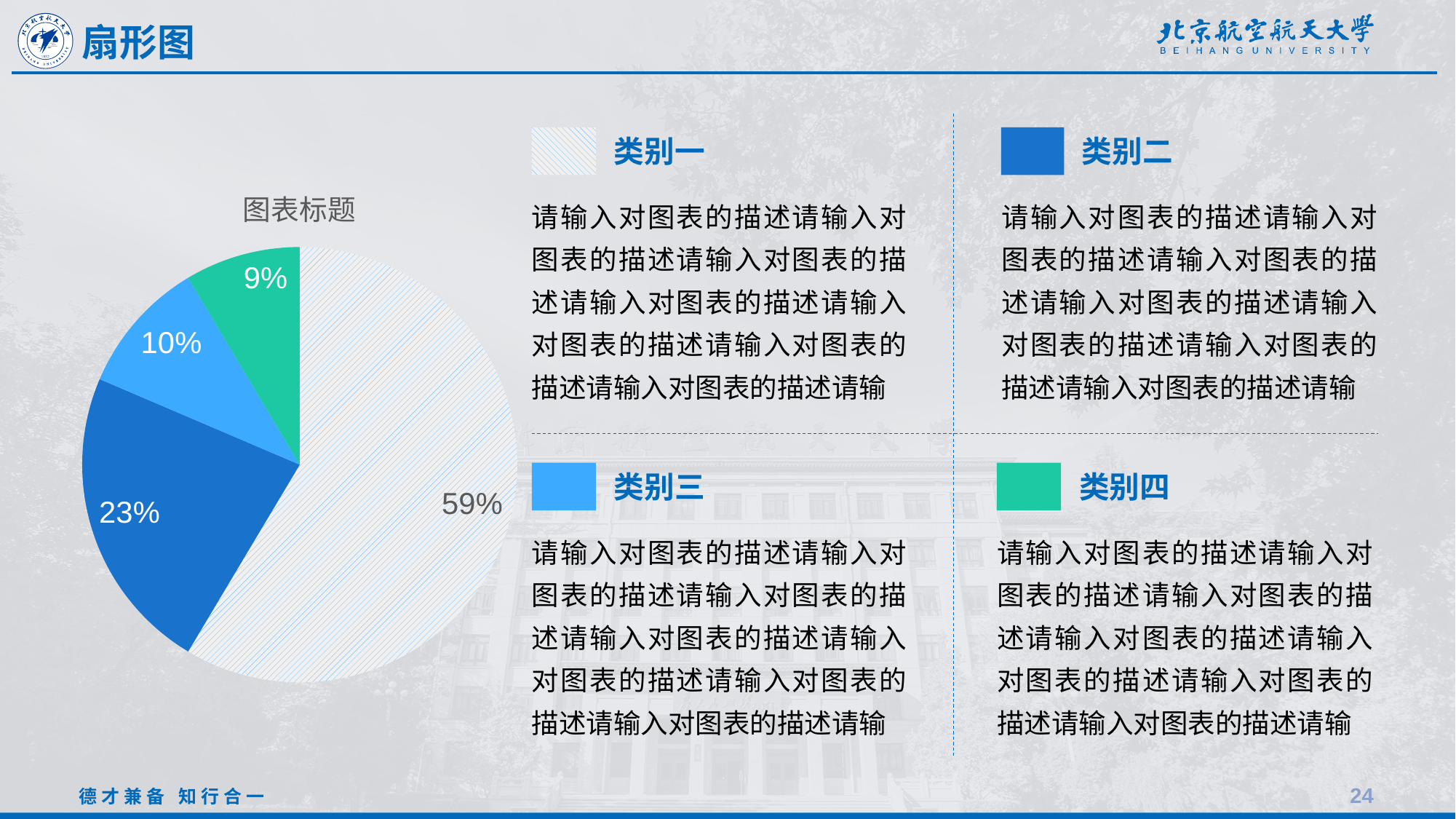

扇形图
类别一

请输入对图表的描述请输入对图表的描述请输入对图表的描述请输入对图表的描述请输入对图表的描述请输入对图表的描述请输入对图表的描述请输
类别二

请输入对图表的描述请输入对图表的描述请输入对图表的描述请输入对图表的描述请输入对图表的描述请输入对图表的描述请输入对图表的描述请输

### Chart: 图表标题

| Category | 变量 |
|---|---|
| 类别一 | 8.2 |
| 类别二 | 3.2 |
| 类别三 | 1.4 |
| 类别四 | 1.2 |
类别三

请输入对图表的描述请输入对图表的描述请输入对图表的描述请输入对图表的描述请输入对图表的描述请输入对图表的描述请输入对图表的描述请输
类别四

请输入对图表的描述请输入对图表的描述请输入对图表的描述请输入对图表的描述请输入对图表的描述请输入对图表的描述请输入对图表的描述请输
24